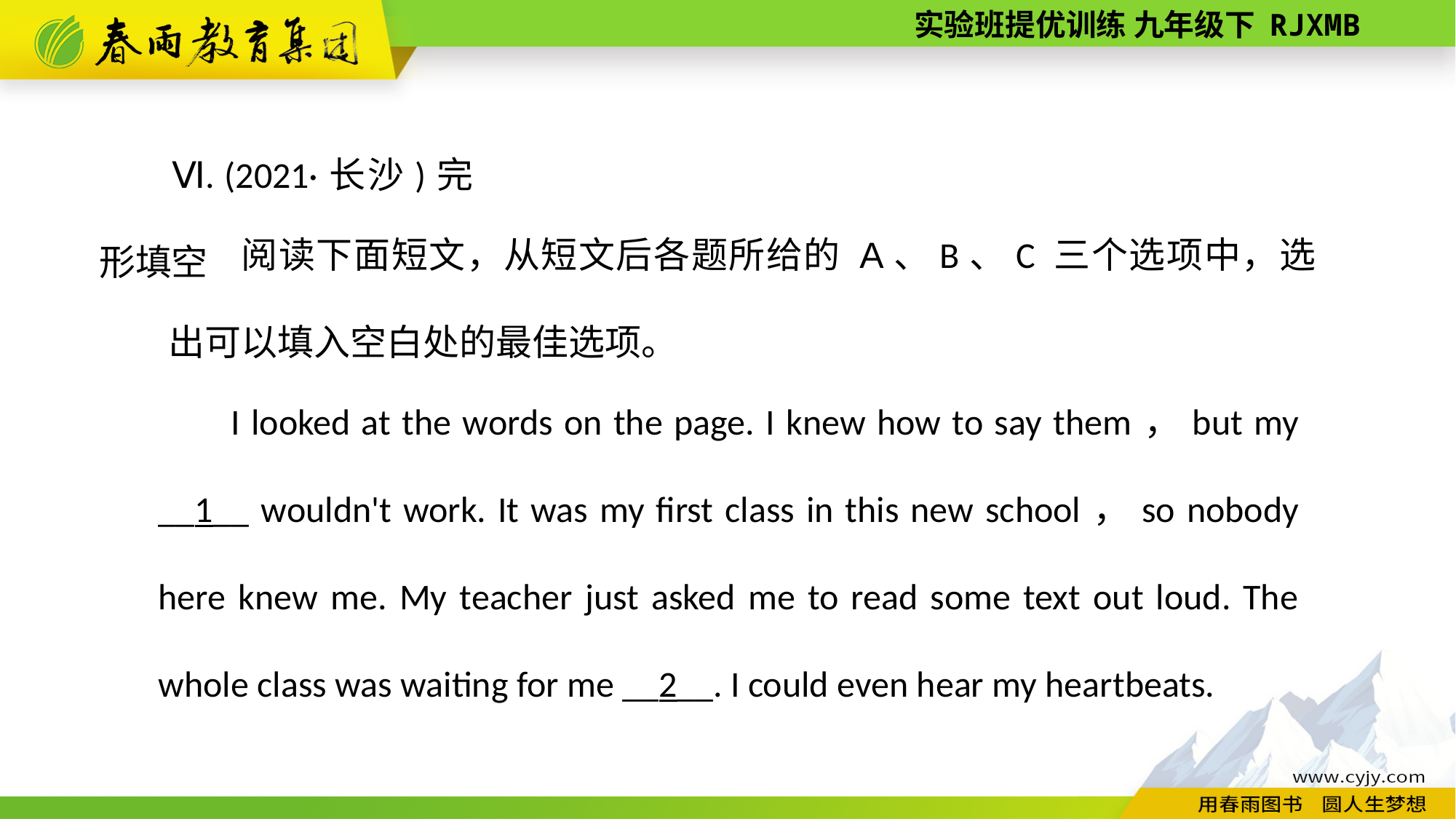

Ⅵ. (2021·长沙)完形填空
阅读下面短文，从短文后各题所给的 A、B、C 三个选项中，选出可以填入空白处的最佳选项。
I looked at the words on the page. I knew how to say them，but my __1__ wouldn't work. It was my first class in this new school，so nobody here knew me. My teacher just asked me to read some text out loud. The whole class was waiting for me __2__. I could even hear my heartbeats.